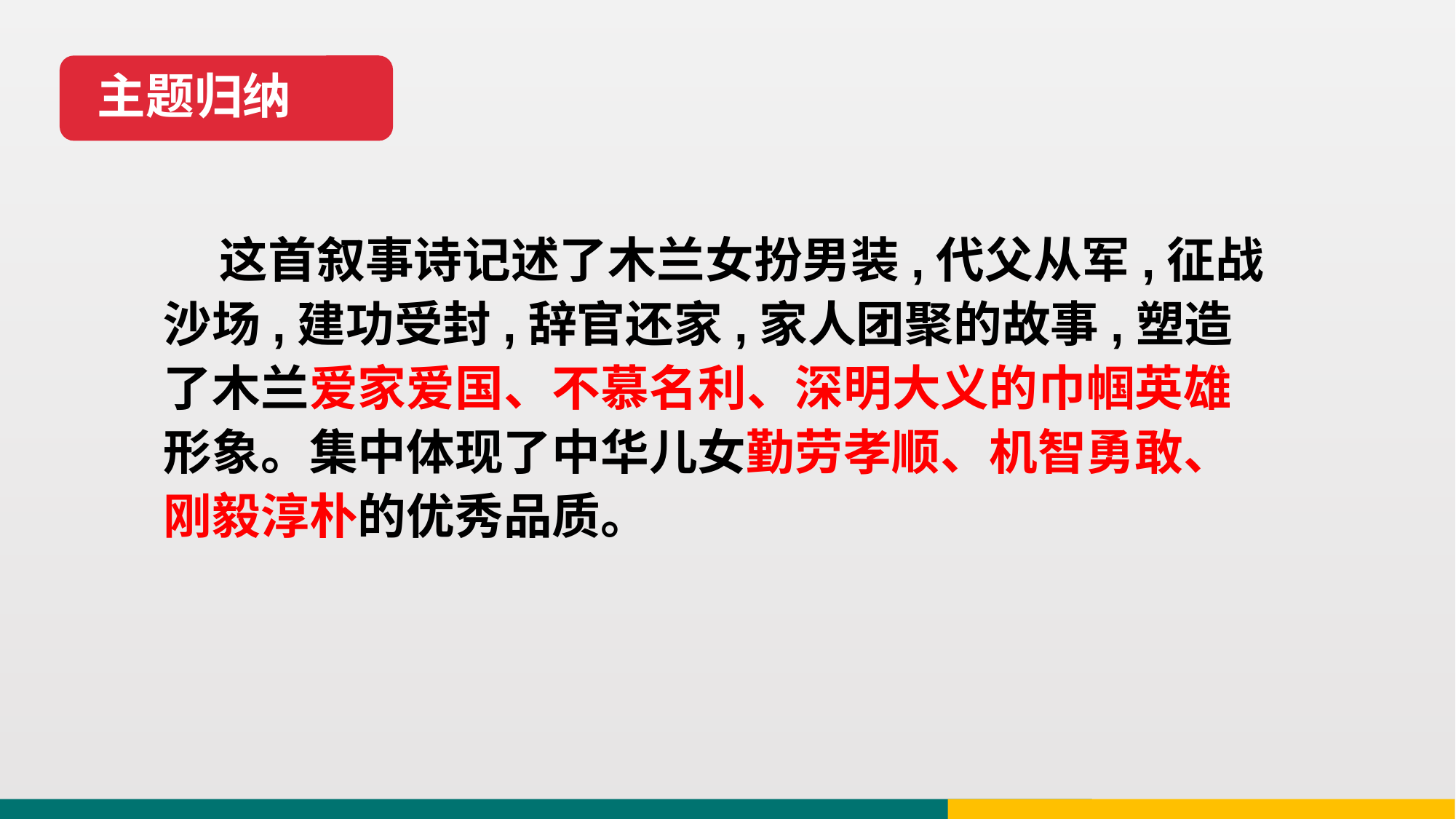

主题归纳
    这首叙事诗记述了木兰女扮男装,代父从军,征战沙场,建功受封,辞官还家,家人团聚的故事,塑造了木兰爱家爱国、不慕名利、深明大义的巾帼英雄形象。集中体现了中华儿女勤劳孝顺、机智勇敢、刚毅淳朴的优秀品质。